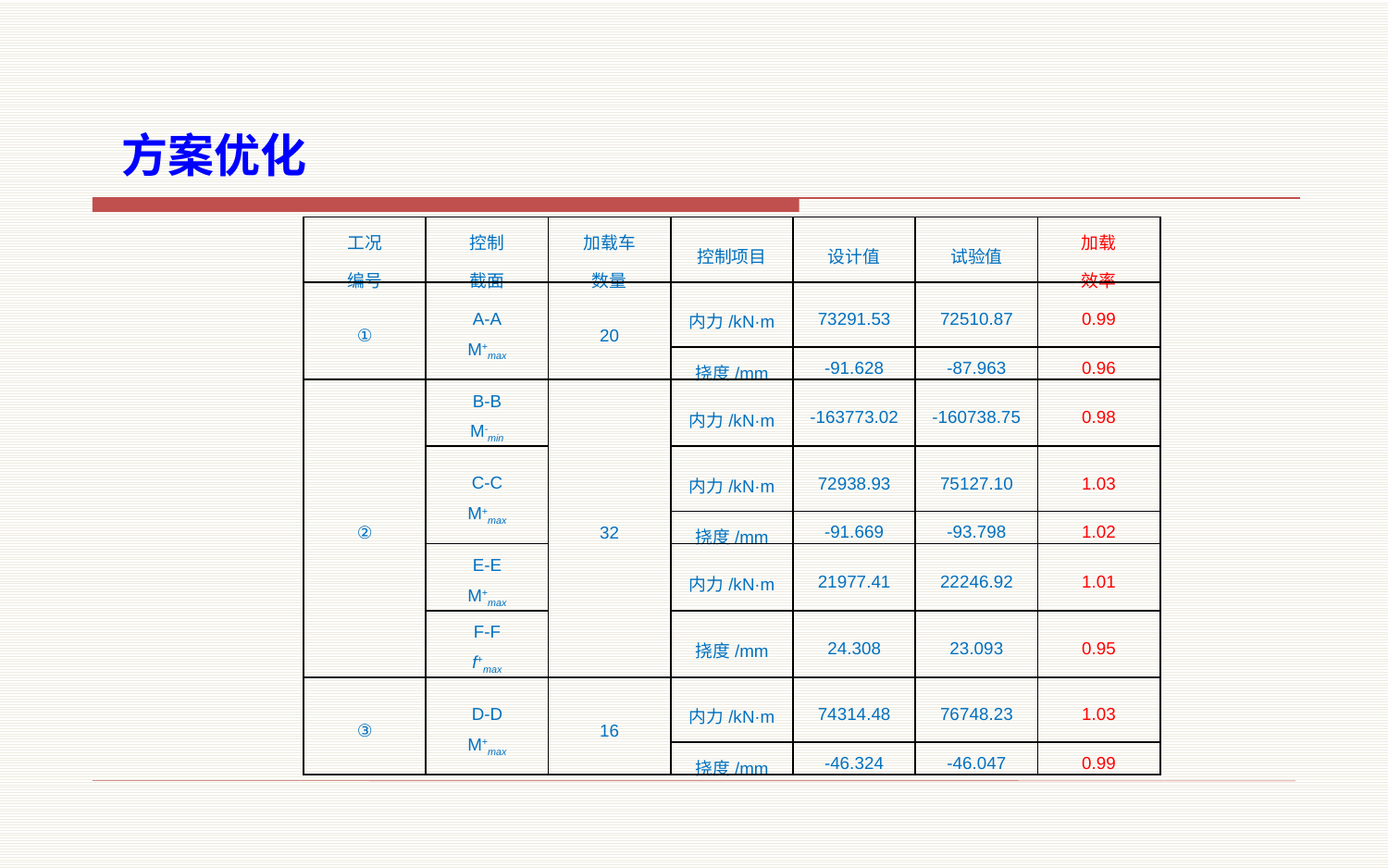

方案优化
| 工况 编号 | 控制 截面 | 加载车 数量 | 控制项目 | 设计值 | 试验值 | 加载 效率 |
| --- | --- | --- | --- | --- | --- | --- |
| ① | A-A M+max | 20 | 内力/kN·m | 73291.53 | 72510.87 | 0.99 |
|  |  |  | 挠度/mm | -91.628 | -87.963 | 0.96 |
| ② | B-B M-min | 32 | 内力/kN·m | -163773.02 | -160738.75 | 0.98 |
|  | C-C M+max |  | 内力/kN·m | 72938.93 | 75127.10 | 1.03 |
|  |  |  | 挠度/mm | -91.669 | -93.798 | 1.02 |
|  | E-E M+max |  | 内力/kN·m | 21977.41 | 22246.92 | 1.01 |
|  | F-F f+max |  | 挠度/mm | 24.308 | 23.093 | 0.95 |
| ③ | D-D M+max | 16 | 内力/kN·m | 74314.48 | 76748.23 | 1.03 |
|  |  |  | 挠度/mm | -46.324 | -46.047 | 0.99 |